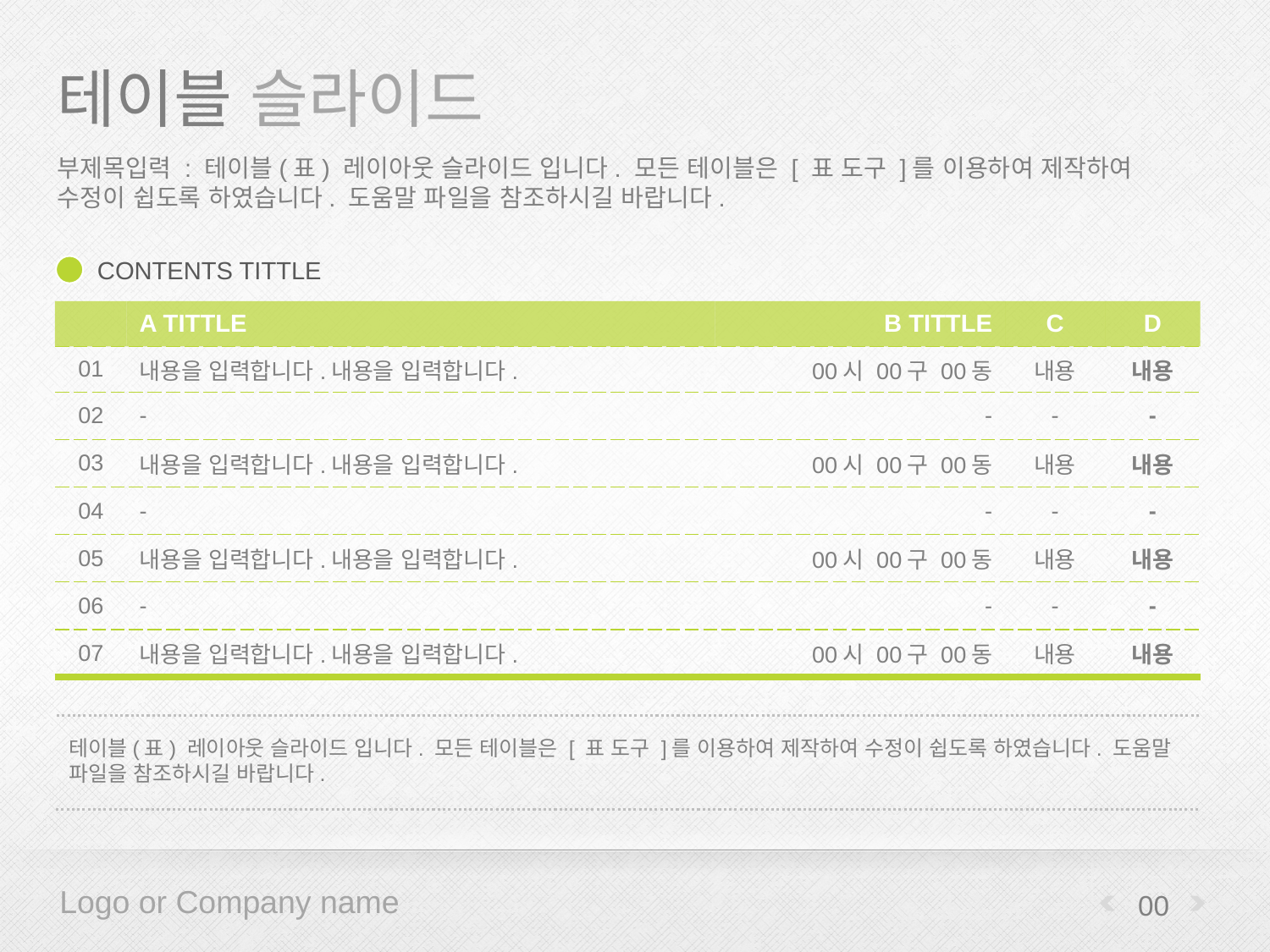

# 테이블 슬라이드
부제목입력 : 테이블(표) 레이아웃 슬라이드 입니다. 모든 테이블은 [ 표 도구 ]를 이용하여 제작하여 수정이 쉽도록 하였습니다. 도움말 파일을 참조하시길 바랍니다.
CONTENTS TITTLE

|  | A TITTLE | B TITTLE | C | D |
| --- | --- | --- | --- | --- |
| 01 | 내용을 입력합니다.내용을 입력합니다. | 00시 00구 00동 | 내용 | 내용 |
| 02 | - | - | - | - |
| 03 | 내용을 입력합니다.내용을 입력합니다. | 00시 00구 00동 | 내용 | 내용 |
| 04 | - | - | - | - |
| 05 | 내용을 입력합니다.내용을 입력합니다. | 00시 00구 00동 | 내용 | 내용 |
| 06 | - | - | - | - |
| 07 | 내용을 입력합니다.내용을 입력합니다. | 00시 00구 00동 | 내용 | 내용 |

테이블(표) 레이아웃 슬라이드 입니다. 모든 테이블은 [ 표 도구 ]를 이용하여 제작하여 수정이 쉽도록 하였습니다. 도움말 파일을 참조하시길 바랍니다.

00